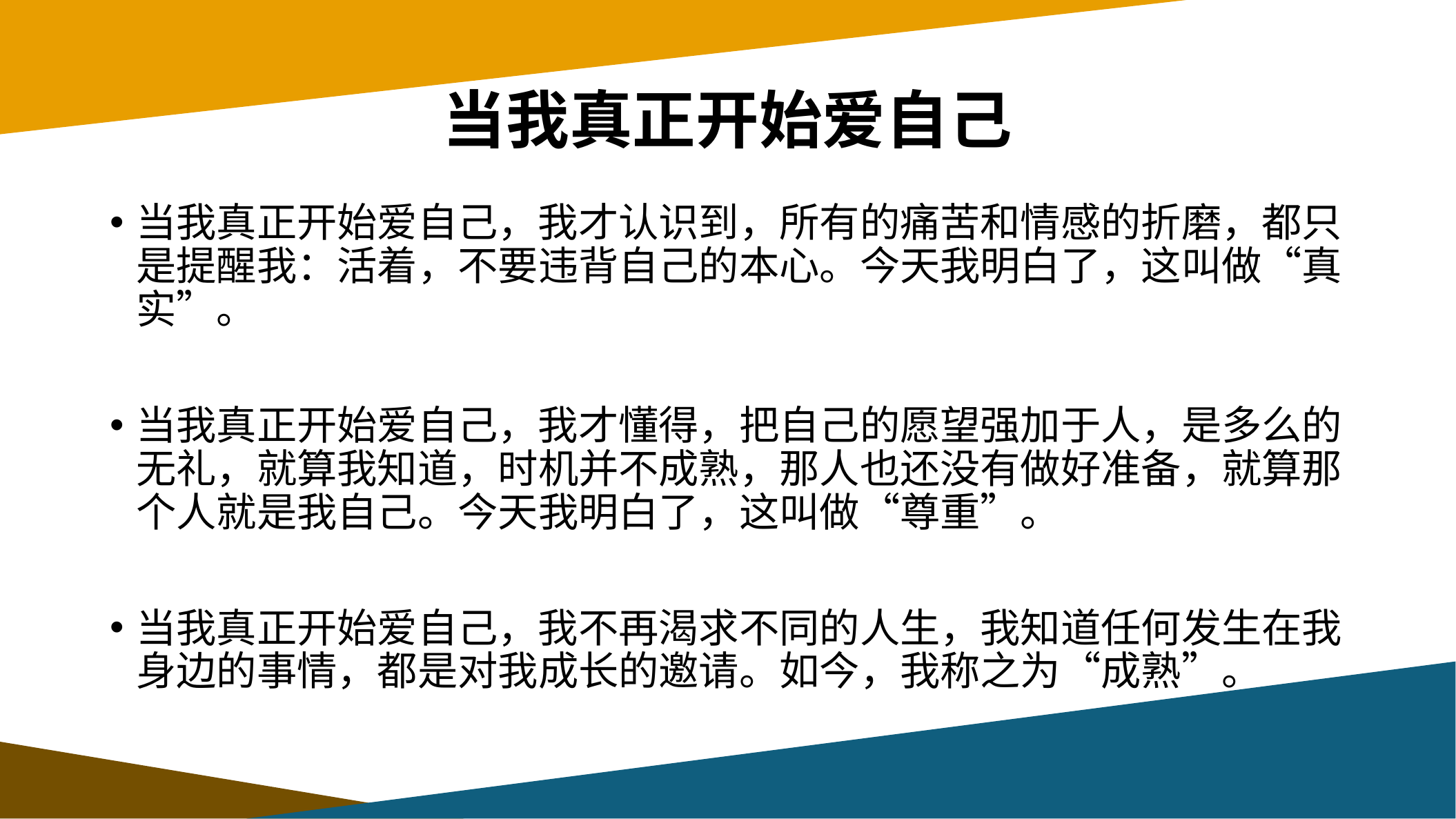

# 当我真正开始爱自己
当我真正开始爱自己，我才认识到，所有的痛苦和情感的折磨，都只是提醒我：活着，不要违背自己的本心。今天我明白了，这叫做“真实”。

当我真正开始爱自己，我才懂得，把自己的愿望强加于人，是多么的无礼，就算我知道，时机并不成熟，那人也还没有做好准备，就算那个人就是我自己。今天我明白了，这叫做“尊重”。

当我真正开始爱自己，我不再渴求不同的人生，我知道任何发生在我身边的事情，都是对我成长的邀请。如今，我称之为“成熟”。